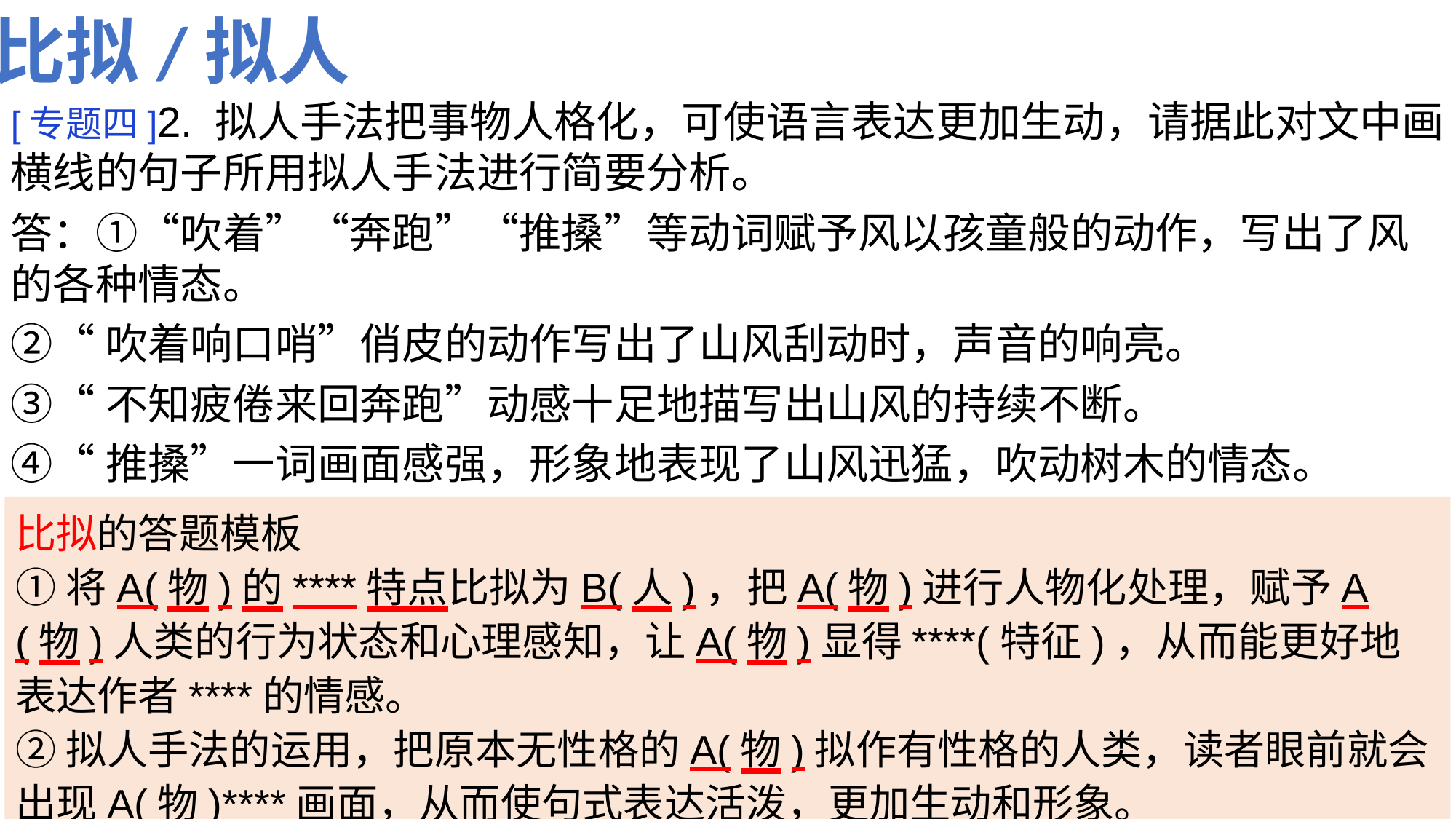

比拟/拟人
[专题四]2. 拟人手法把事物人格化，可使语言表达更加生动，请据此对文中画横线的句子所用拟人手法进行简要分析。
答：①“吹着”“奔跑”“推搡”等动词赋予风以孩童般的动作，写出了风的各种情态。
②“吹着响口哨”俏皮的动作写出了山风刮动时，声音的响亮。
③“不知疲倦来回奔跑”动感十足地描写出山风的持续不断。
④“推搡”一词画面感强，形象地表现了山风迅猛，吹动树木的情态。
比拟的答题模板
①将A(物)的****特点比拟为B(人)，把A(物)进行人物化处理，赋予A(物)人类的行为状态和心理感知，让A(物)显得****(特征)，从而能更好地表达作者****的情感。
②拟人手法的运用，把原本无性格的A(物)拟作有性格的人类，读者眼前就会出现A(物)****画面，从而使句式表达活泼，更加生动和形象。